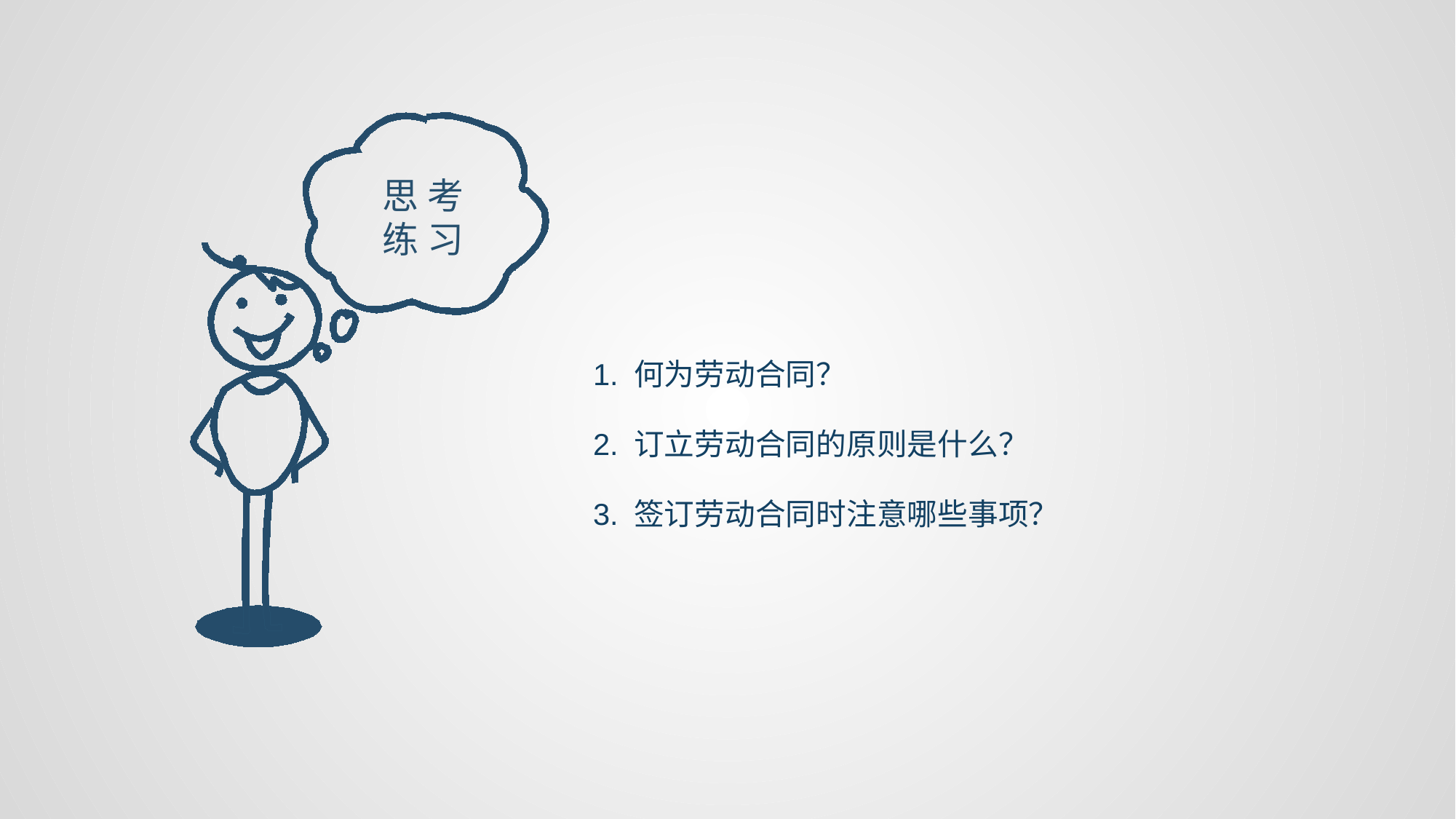

思 考练 习
1. 何为劳动合同？
2. 订立劳动合同的原则是什么？
3. 签订劳动合同时注意哪些事项？